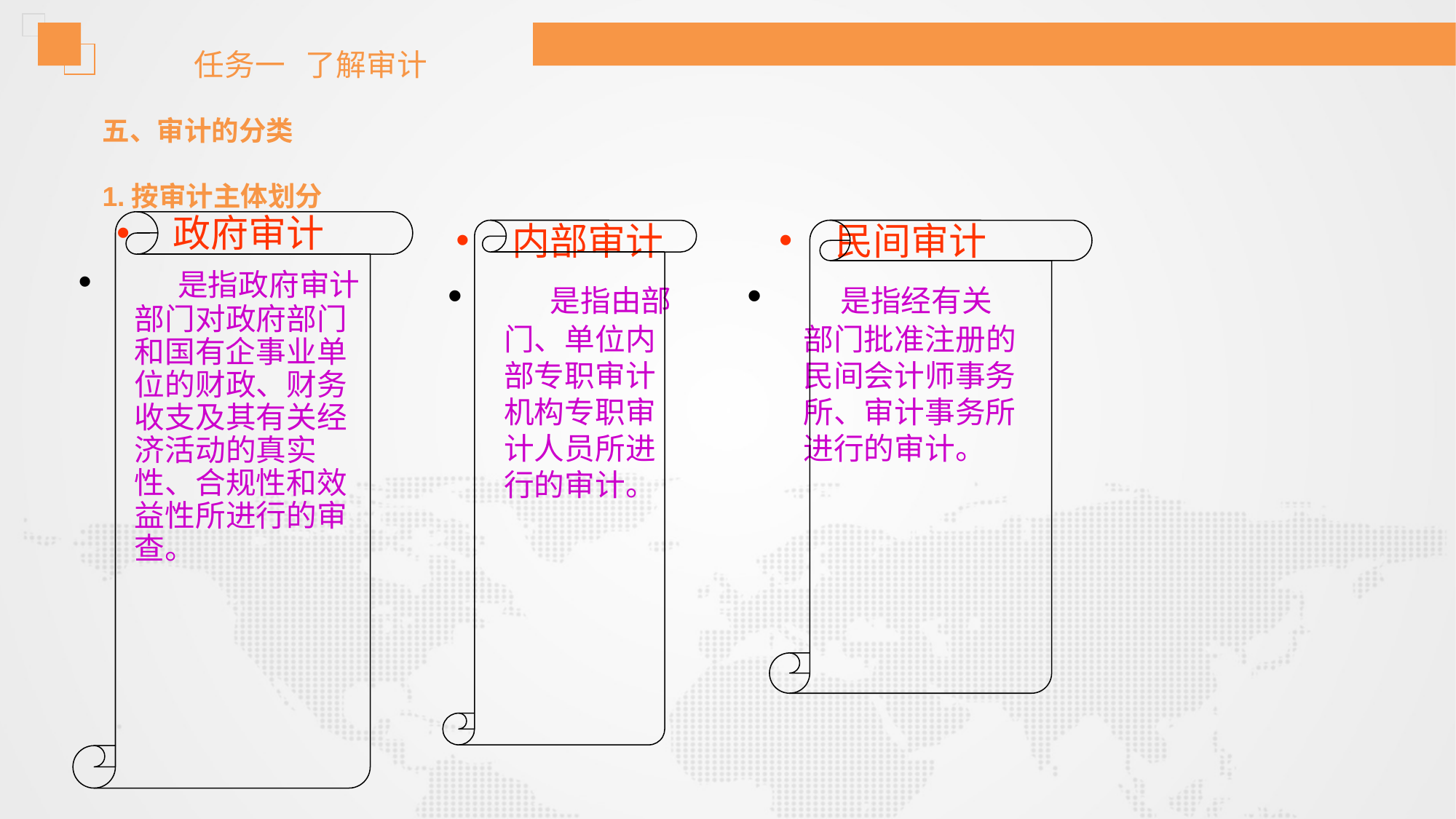

任务一   了解审计

五、审计的分类

1.按审计主体划分
政府审计
    是指政府审计部门对政府部门和国有企事业单位的财政、财务收支及其有关经济活动的真实性、合规性和效益性所进行的审查。

内部审计
    是指由部门、单位内部专职审计机构专职审计人员所进行的审计。
民间审计
   是指经有关部门批准注册的民间会计师事务所、审计事务所进行的审计。